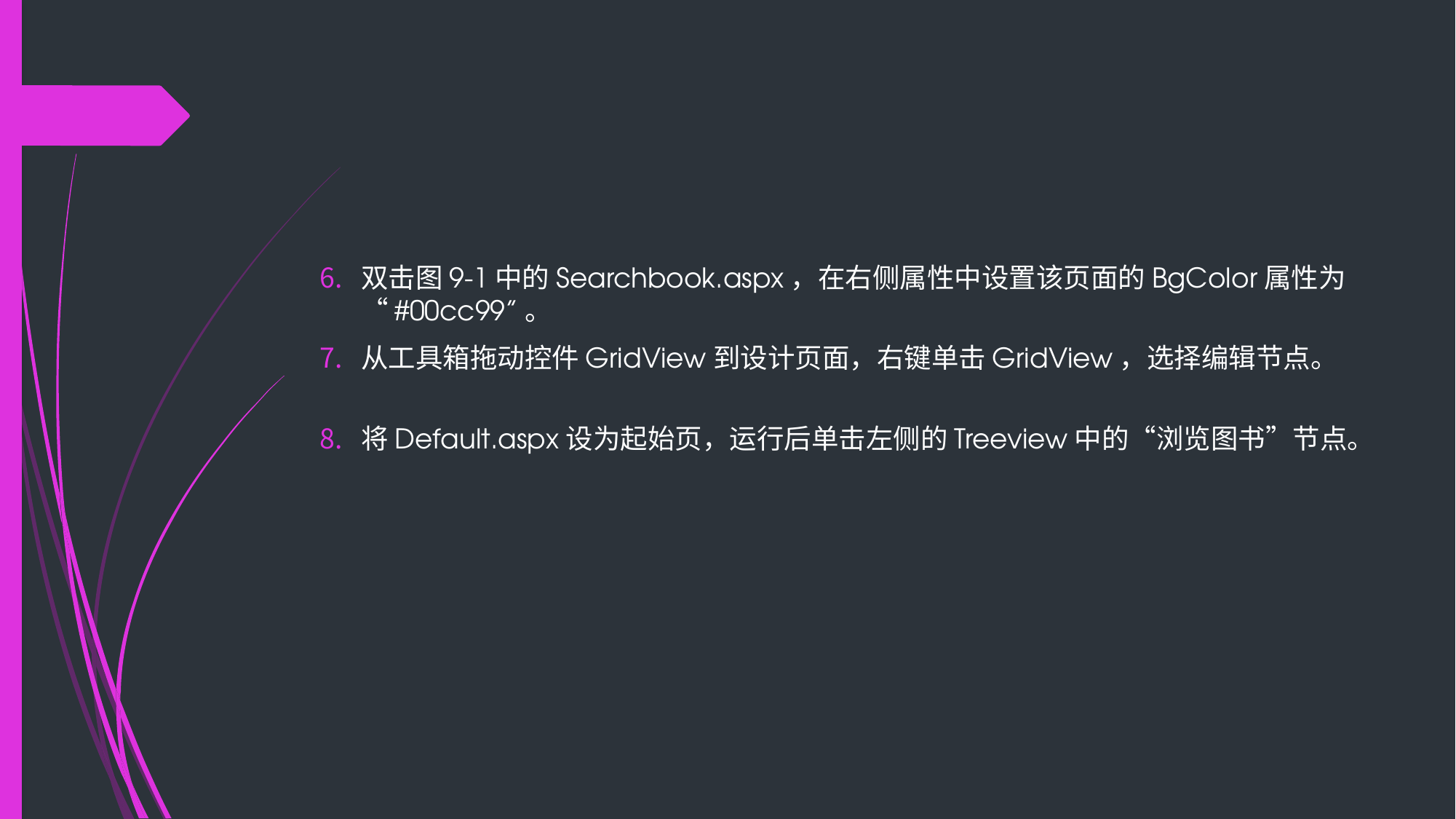

#
双击图9-1中的Searchbook.aspx，在右侧属性中设置该页面的BgColor属性为“#00cc99”。
从工具箱拖动控件GridView到设计页面，右键单击GridView，选择编辑节点。
将Default.aspx设为起始页，运行后单击左侧的Treeview中的“浏览图书”节点。